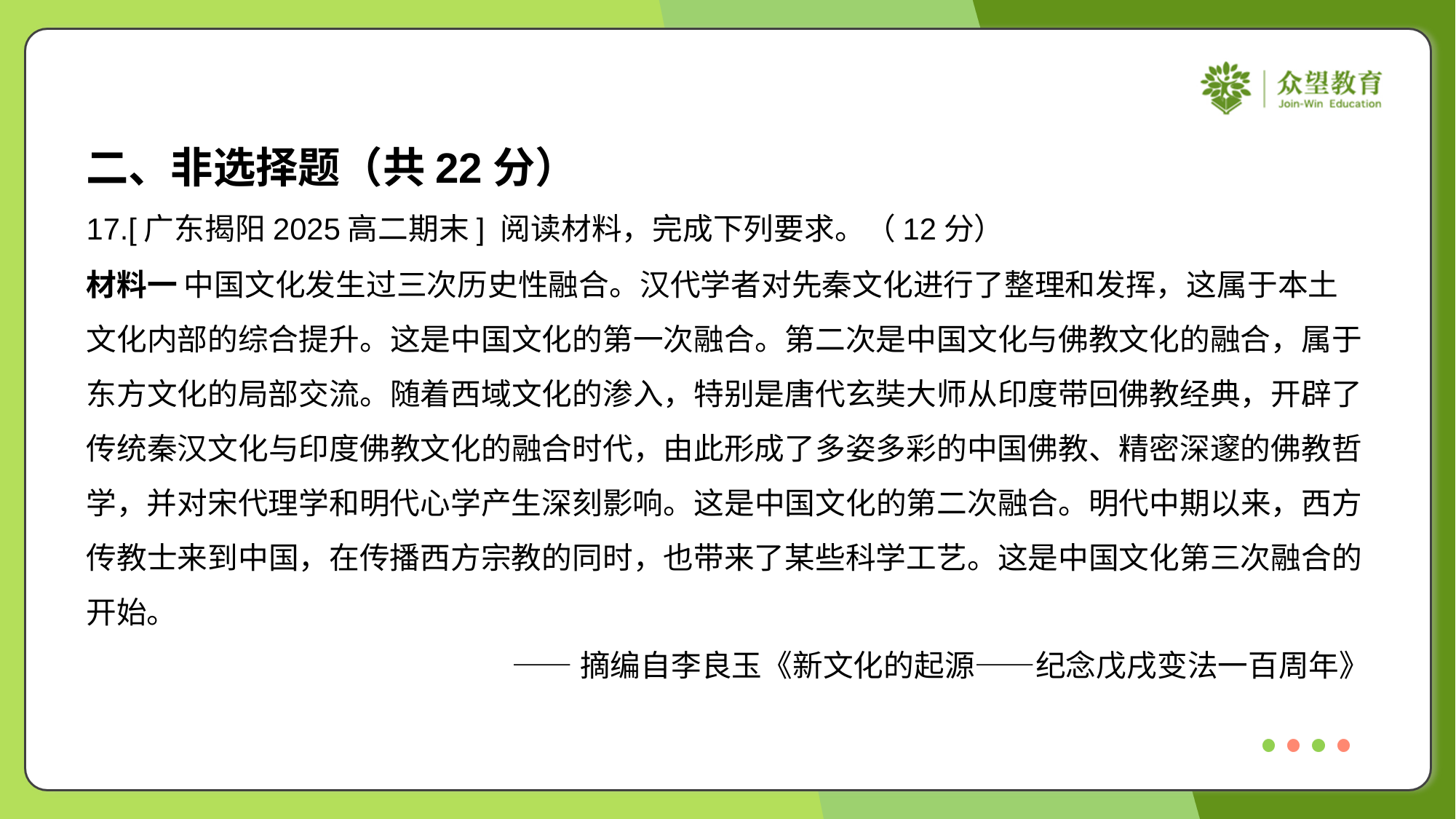

二、非选择题（共22分）
17.[广东揭阳2025高二期末] 阅读材料，完成下列要求。（12分）
材料一 中国文化发生过三次历史性融合。汉代学者对先秦文化进行了整理和发挥，这属于本土
文化内部的综合提升。这是中国文化的第一次融合。第二次是中国文化与佛教文化的融合，属于
东方文化的局部交流。随着西域文化的渗入，特别是唐代玄奘大师从印度带回佛教经典，开辟了
传统秦汉文化与印度佛教文化的融合时代，由此形成了多姿多彩的中国佛教、精密深邃的佛教哲
学，并对宋代理学和明代心学产生深刻影响。这是中国文化的第二次融合。明代中期以来，西方
传教士来到中国，在传播西方宗教的同时，也带来了某些科学工艺。这是中国文化第三次融合的
开始。
——摘编自李良玉《新文化的起源——纪念戊戌变法一百周年》